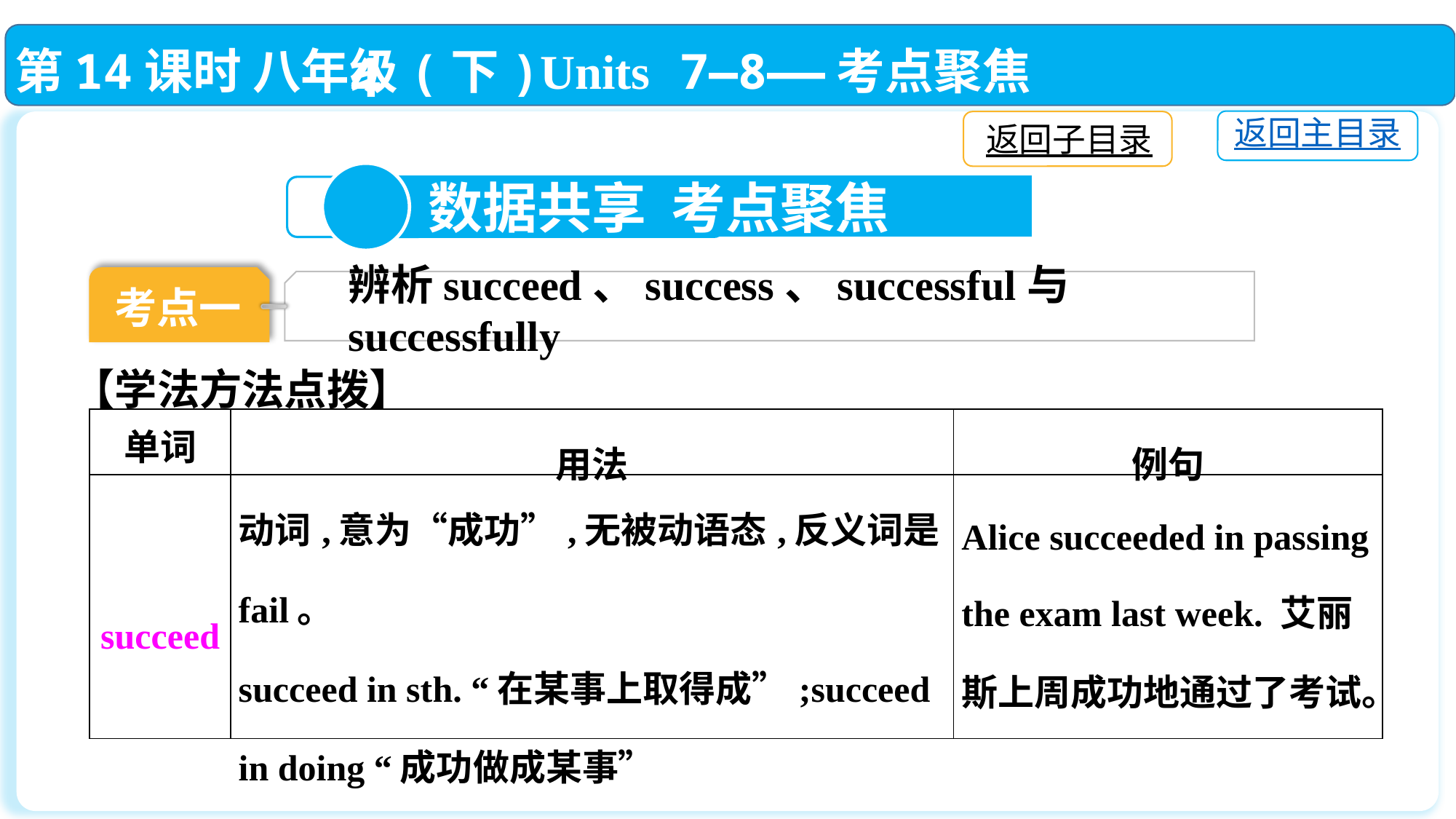

第14课时 八年级(下)Units 7—8——考点聚焦
返回主目录

返回子目录

4
   数据共享  考点聚焦

考点一
辨析succeed、success、successful与successfully

【学法方法点拨】
| 单词 | 用法 | 例句 |
| --- | --- | --- |
| succeed | 动词,意为“成功”,无被动语态,反义词是fail。 succeed in sth. “在某事上取得成”;succeed in doing “成功做成某事” | Alice succeeded in passing the exam last week. 艾丽斯上周成功地通过了考试。 |